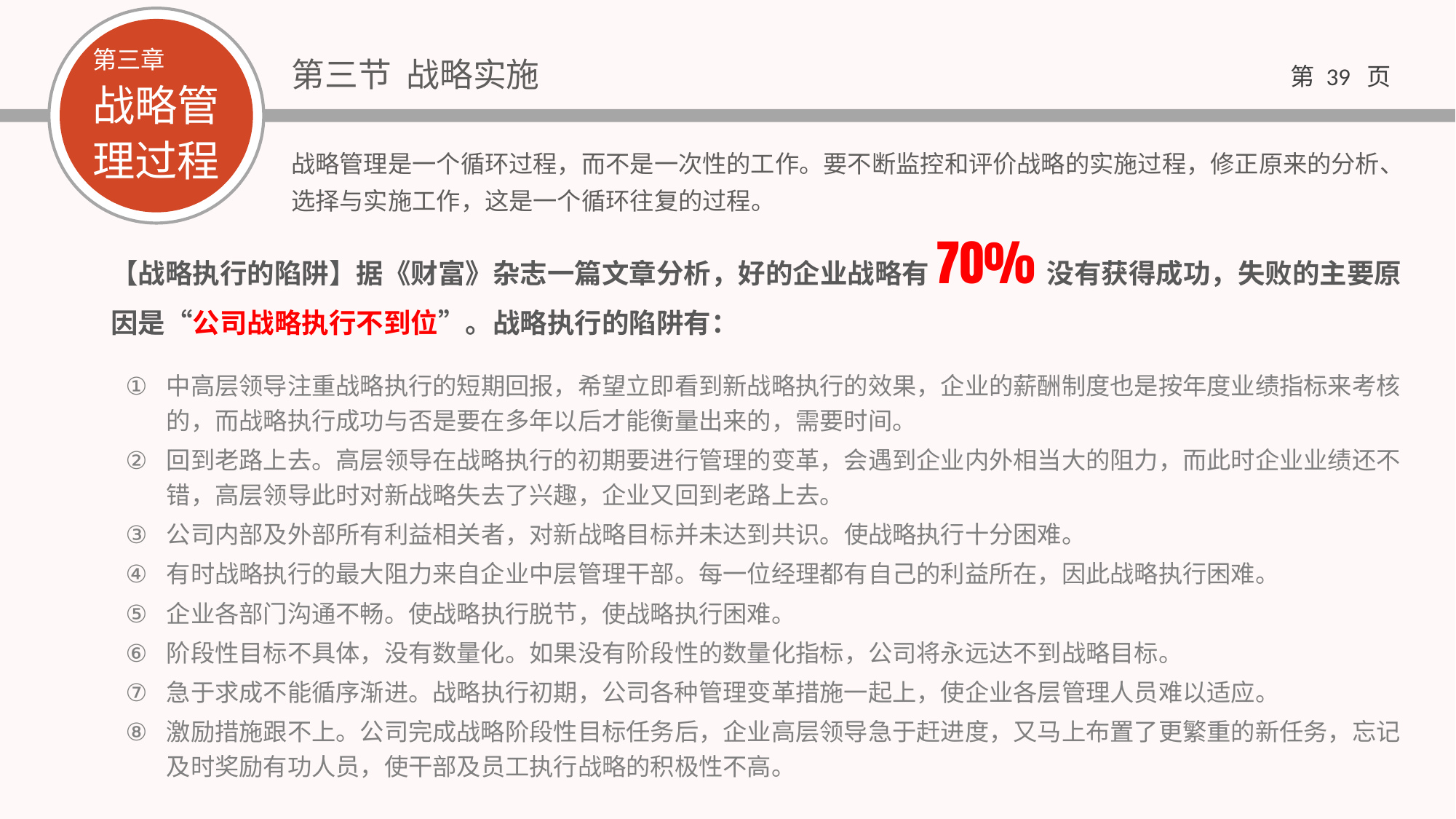

战略管理是一个循环过程，而不是一次性的工作。要不断监控和评价战略的实施过程，修正原来的分析、选择与实施工作，这是一个循环往复的过程。
【战略执行的陷阱】据《财富》杂志一篇文章分析，好的企业战略有70%没有获得成功，失败的主要原因是“公司战略执行不到位”。战略执行的陷阱有：
中高层领导注重战略执行的短期回报，希望立即看到新战略执行的效果，企业的薪酬制度也是按年度业绩指标来考核的，而战略执行成功与否是要在多年以后才能衡量出来的，需要时间。
回到老路上去。高层领导在战略执行的初期要进行管理的变革，会遇到企业内外相当大的阻力，而此时企业业绩还不错，高层领导此时对新战略失去了兴趣，企业又回到老路上去。
公司内部及外部所有利益相关者，对新战略目标并未达到共识。使战略执行十分困难。
有时战略执行的最大阻力来自企业中层管理干部。每一位经理都有自己的利益所在，因此战略执行困难。
企业各部门沟通不畅。使战略执行脱节，使战略执行困难。
阶段性目标不具体，没有数量化。如果没有阶段性的数量化指标，公司将永远达不到战略目标。
急于求成不能循序渐进。战略执行初期，公司各种管理变革措施一起上，使企业各层管理人员难以适应。
激励措施跟不上。公司完成战略阶段性目标任务后，企业高层领导急于赶进度，又马上布置了更繁重的新任务，忘记及时奖励有功人员，使干部及员工执行战略的积极性不高。